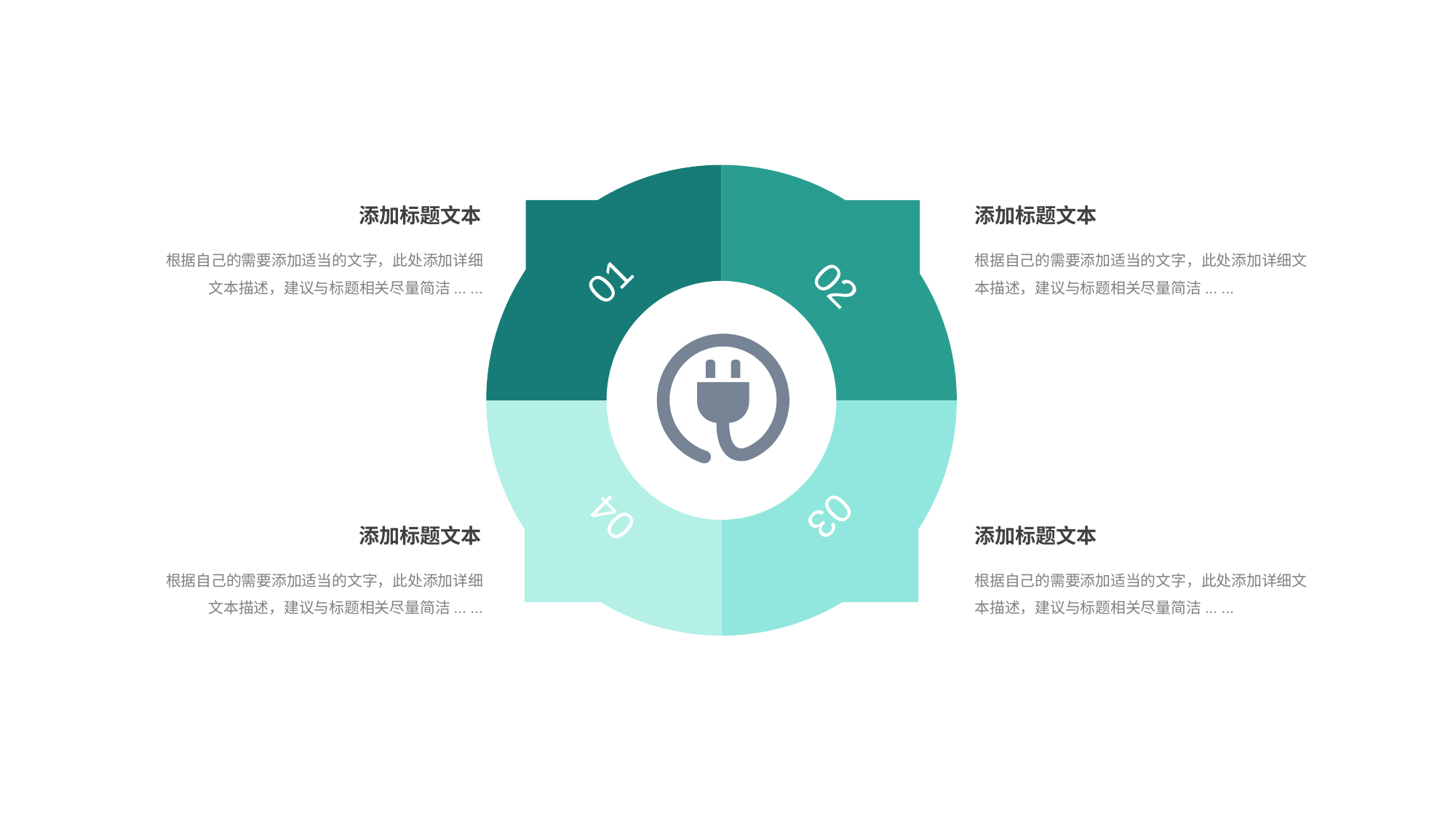

### Chart:

| Category | Region 1 |
|---|---|
| April | 25.0 |
| May | 25.0 |
| June | 25.0 |
| July | 25.0 |

01
02

03
04
添加标题文本
根据自己的需要添加适当的文字，此处添加详细文本描述，建议与标题相关尽量简洁... ...
添加标题文本
根据自己的需要添加适当的文字，此处添加详细文本描述，建议与标题相关尽量简洁... ...
添加标题文本
根据自己的需要添加适当的文字，此处添加详细文本描述，建议与标题相关尽量简洁... ...
添加标题文本
根据自己的需要添加适当的文字，此处添加详细文本描述，建议与标题相关尽量简洁... ...